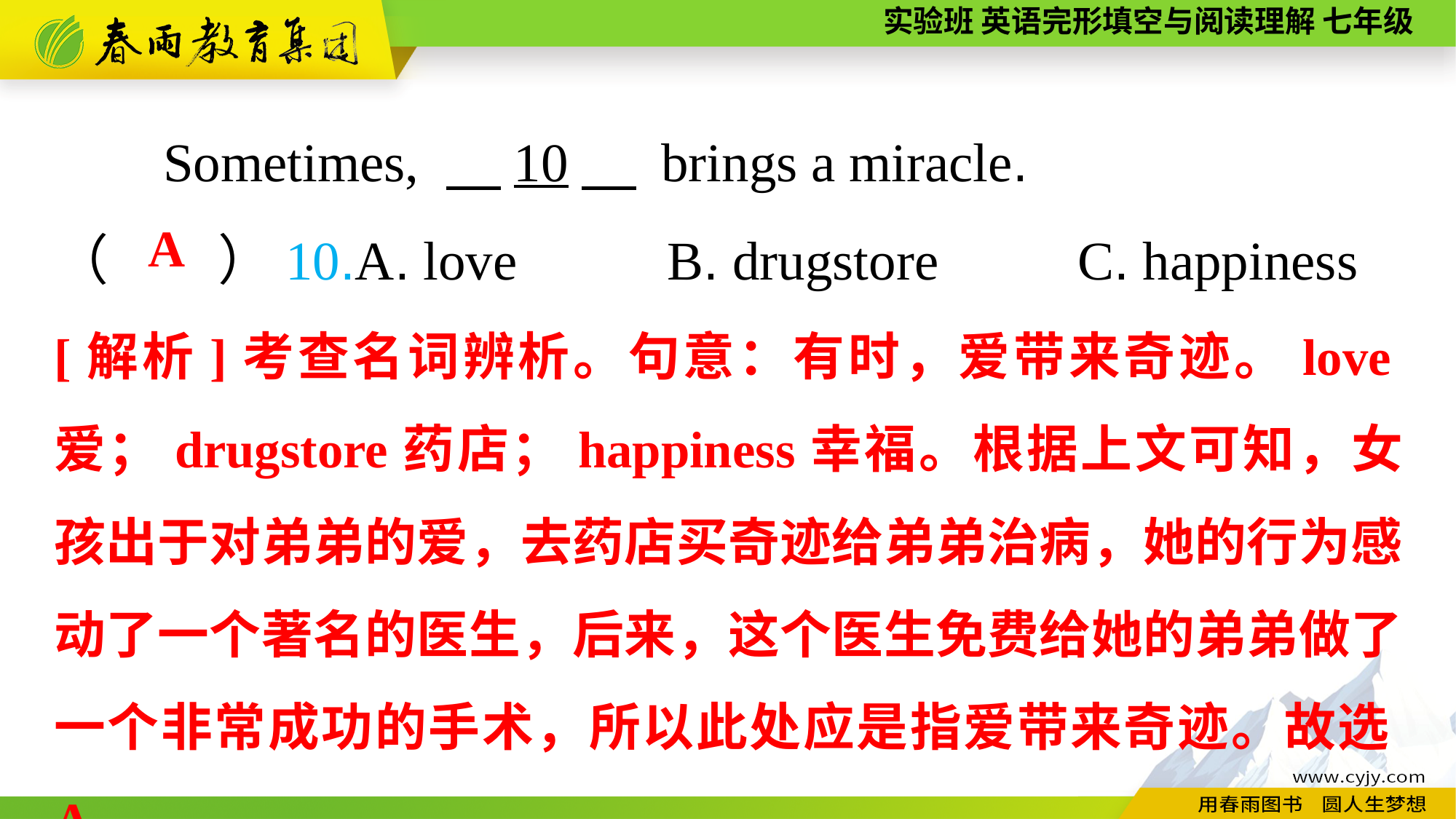

Sometimes, 　10　 brings a miracle.
（　　）10.A. love           B. drugstore	   C. happiness
A
[解析]考查名词辨析。句意：有时，爱带来奇迹。love爱；drugstore药店；happiness幸福。根据上文可知，女孩出于对弟弟的爱，去药店买奇迹给弟弟治病，她的行为感动了一个著名的医生，后来，这个医生免费给她的弟弟做了一个非常成功的手术，所以此处应是指爱带来奇迹。故选A。